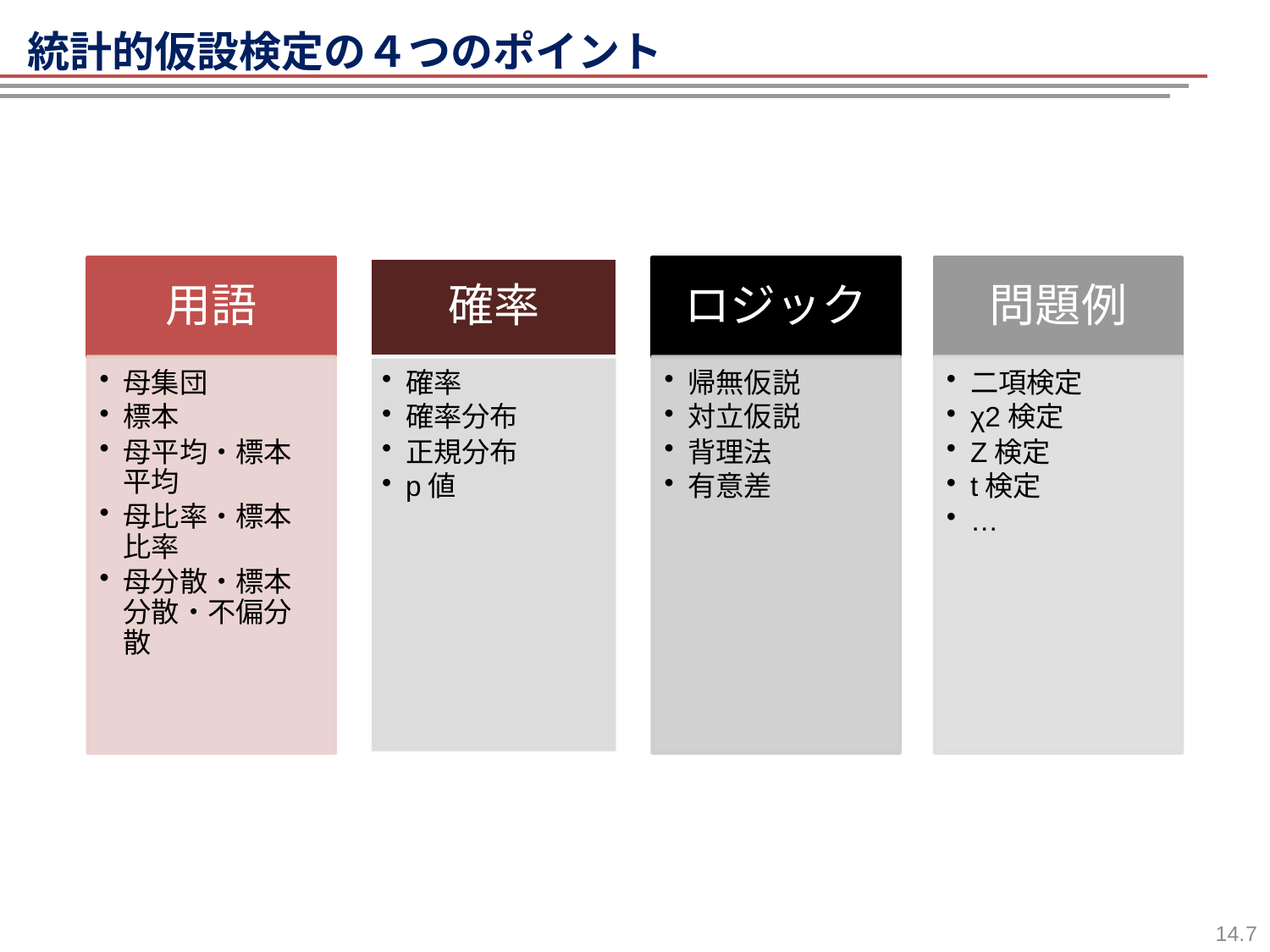

統計的仮設検定の４つのポイント
用語
母集団
標本
母平均・標本平均
母比率・標本比率
母分散・標本分散・不偏分散
確率
確率
確率分布
正規分布
p値
ロジック
帰無仮説
対立仮説
背理法
有意差
問題例
二項検定
χ2検定
Z検定
t検定
…
7